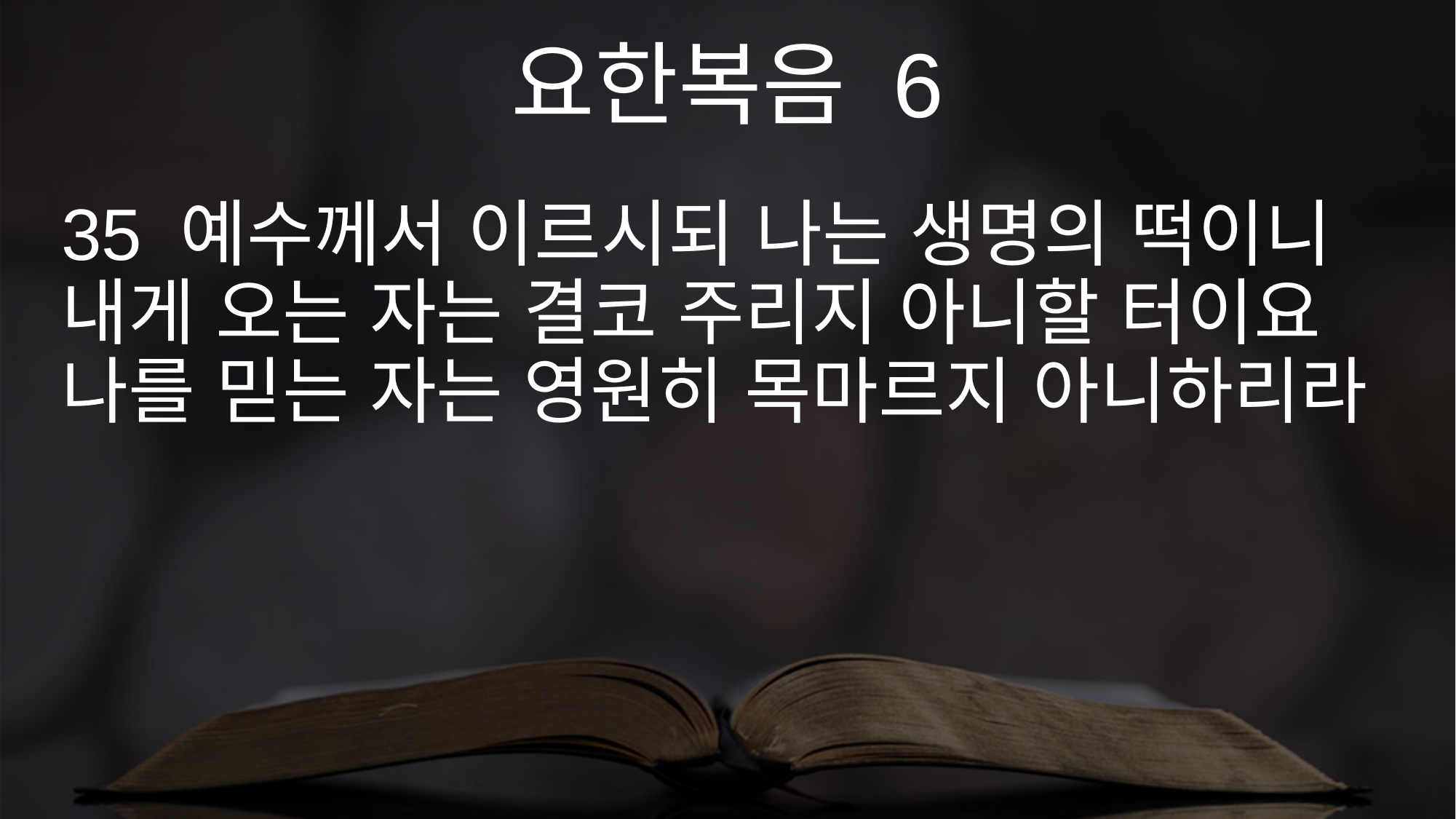

요한복음 6
35 예수께서 이르시되 나는 생명의 떡이니 내게 오는 자는 결코 주리지 아니할 터이요 나를 믿는 자는 영원히 목마르지 아니하리라